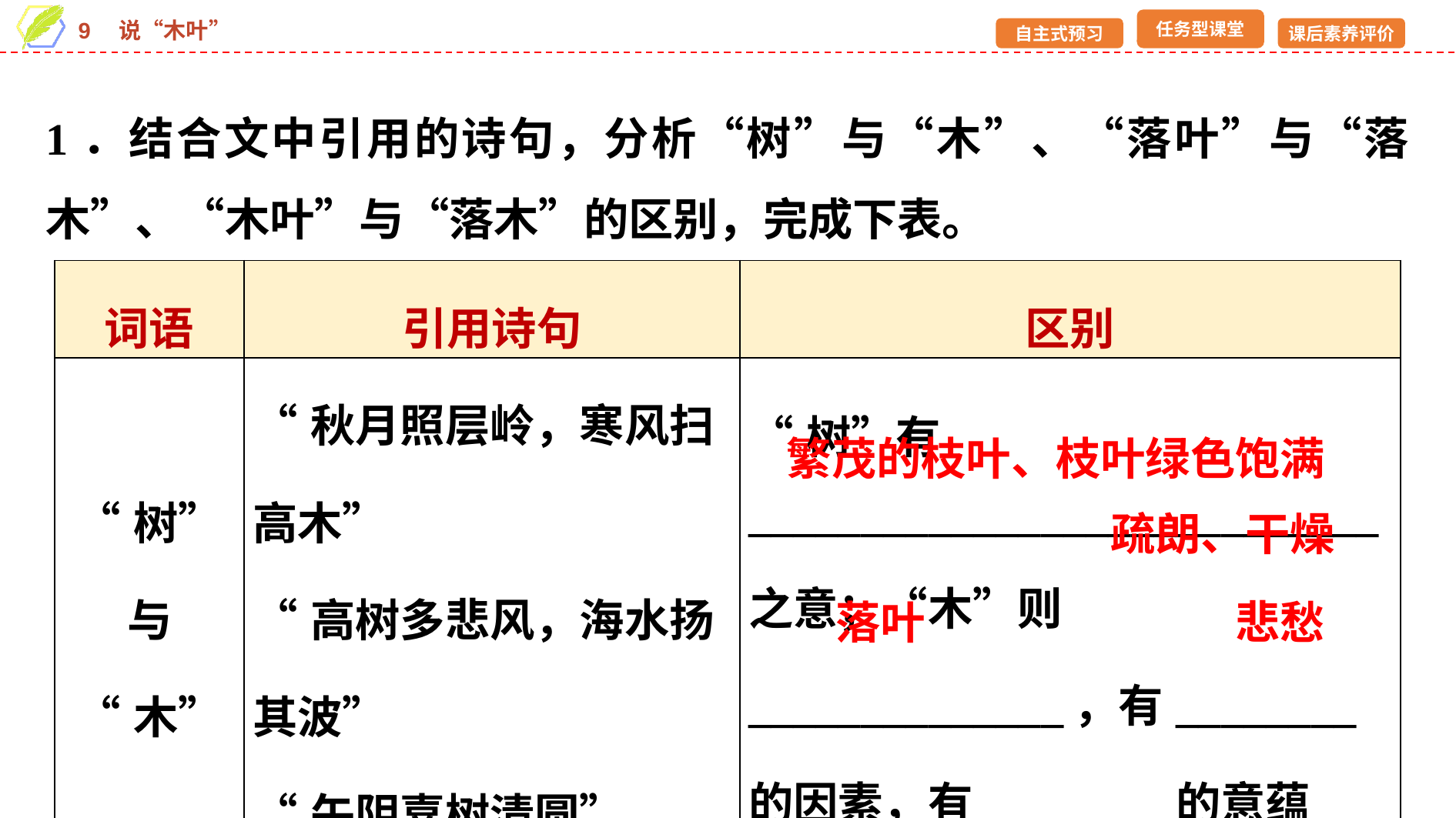

1．结合文中引用的诗句，分析“树”与“木”、“落叶”与“落木”、“木叶”与“落木”的区别，完成下表。
| 词语 | 引用诗句 | 区别 |
| --- | --- | --- |
| “树”与 “木” | “秋月照层岭，寒风扫高木” “高树多悲风，海水扬其波” “午阴嘉树清圆” | “树”有\_\_\_\_\_\_\_\_\_\_\_\_\_\_\_\_\_\_\_\_\_\_\_\_\_\_\_\_之意；“木”则\_\_\_\_\_\_\_\_\_\_\_\_\_\_，有\_\_\_\_\_\_\_\_的因素，有\_\_\_\_\_\_\_\_的意蕴 |
繁茂的枝叶、枝叶绿色饱满
疏朗、干燥
落叶
悲愁